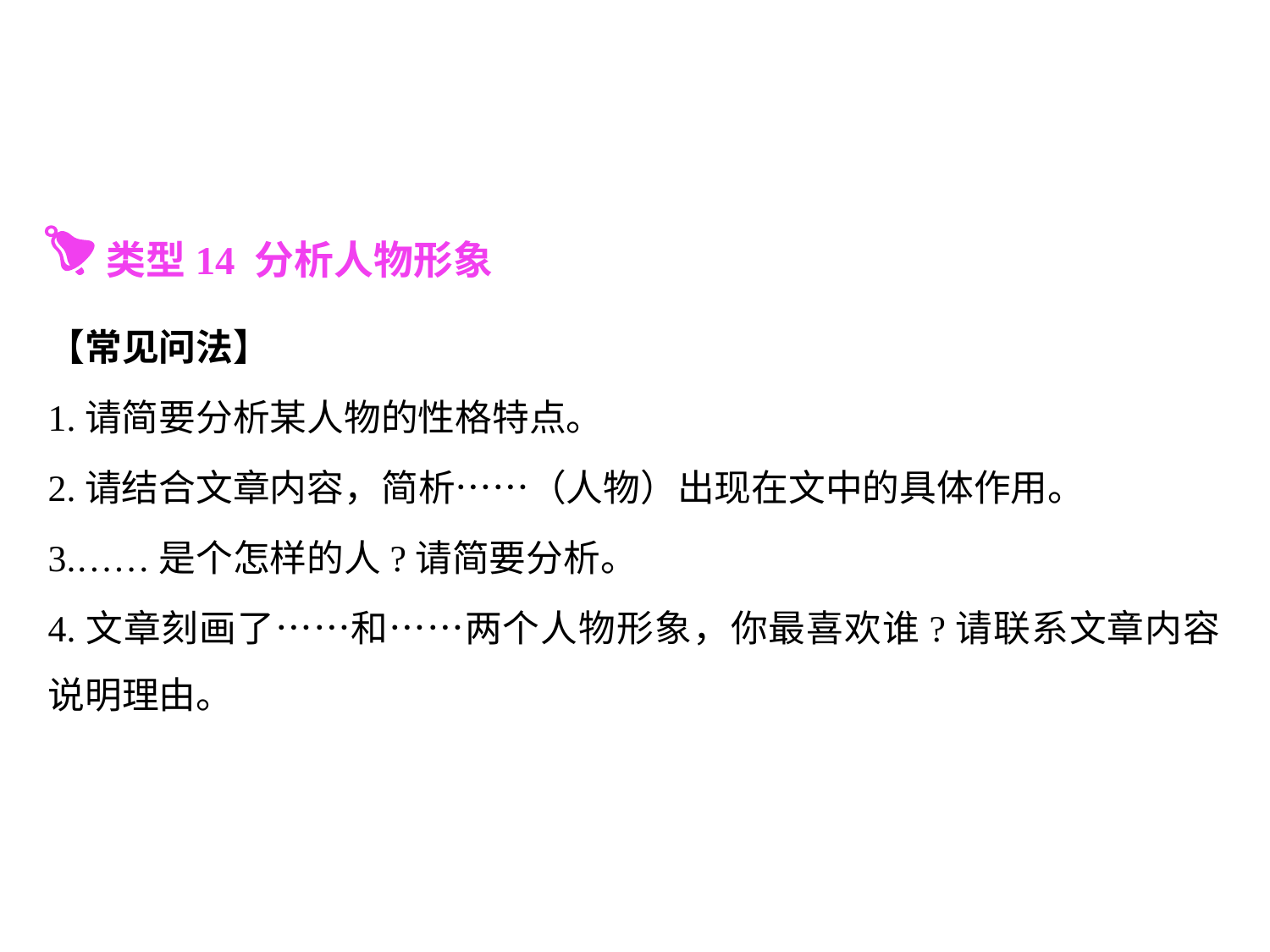

类型14 分析人物形象

【常见问法】
1.请简要分析某人物的性格特点。
2.请结合文章内容，简析……（人物）出现在文中的具体作用。
3.……是个怎样的人?请简要分析。
4.文章刻画了……和……两个人物形象，你最喜欢谁?请联系文章内容说明理由。